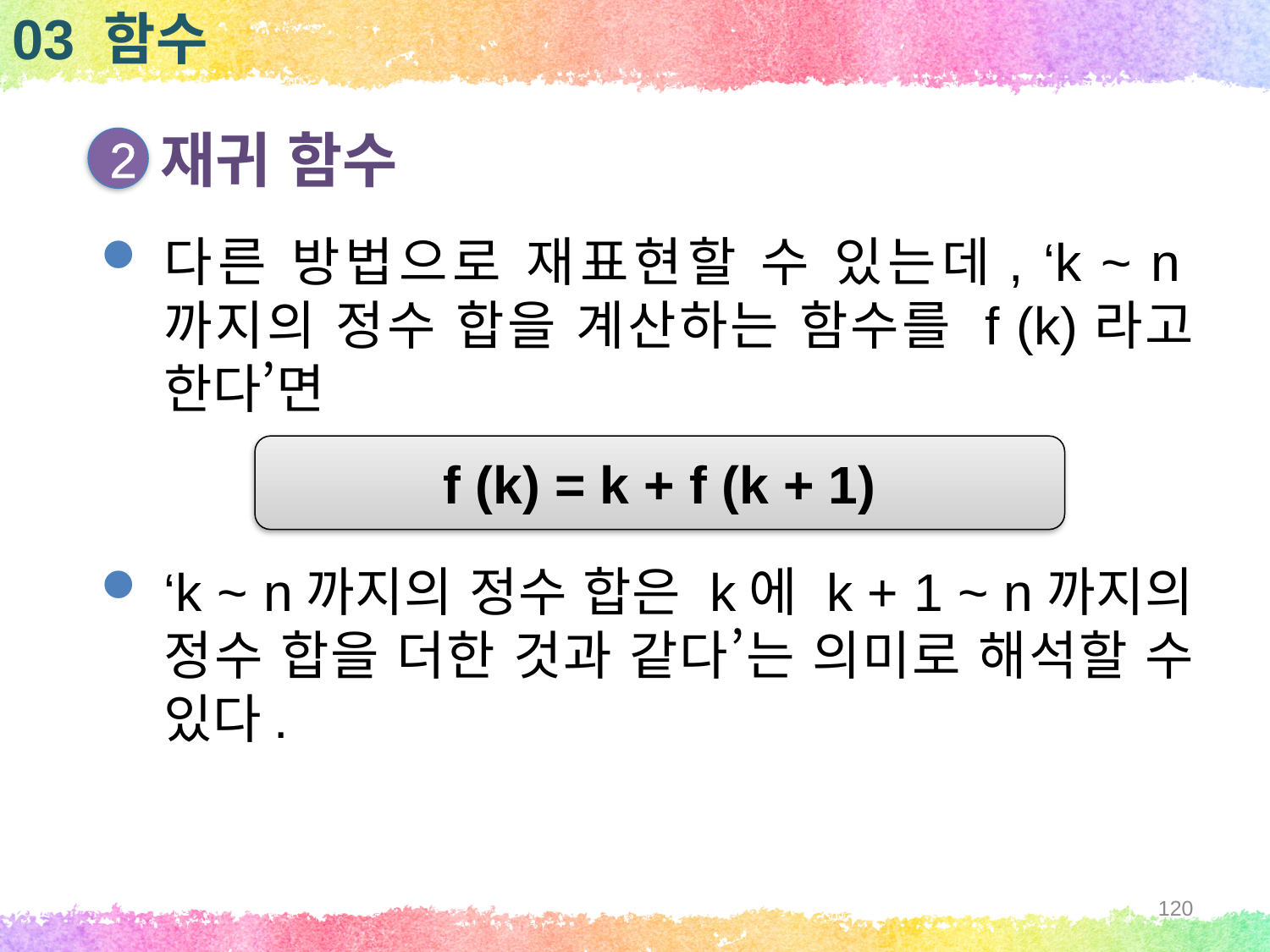

03 함수
재귀 함수
2
다른 방법으로 재표현할 수 있는데, ‘k ~ n까지의 정수 합을 계산하는 함수를 f (k)라고 한다’면
f (k) = k + f (k + 1)
‘k ~ n까지의 정수 합은 k에 k + 1 ~ n까지의 정수 합을 더한 것과 같다’는 의미로 해석할 수 있다.
120